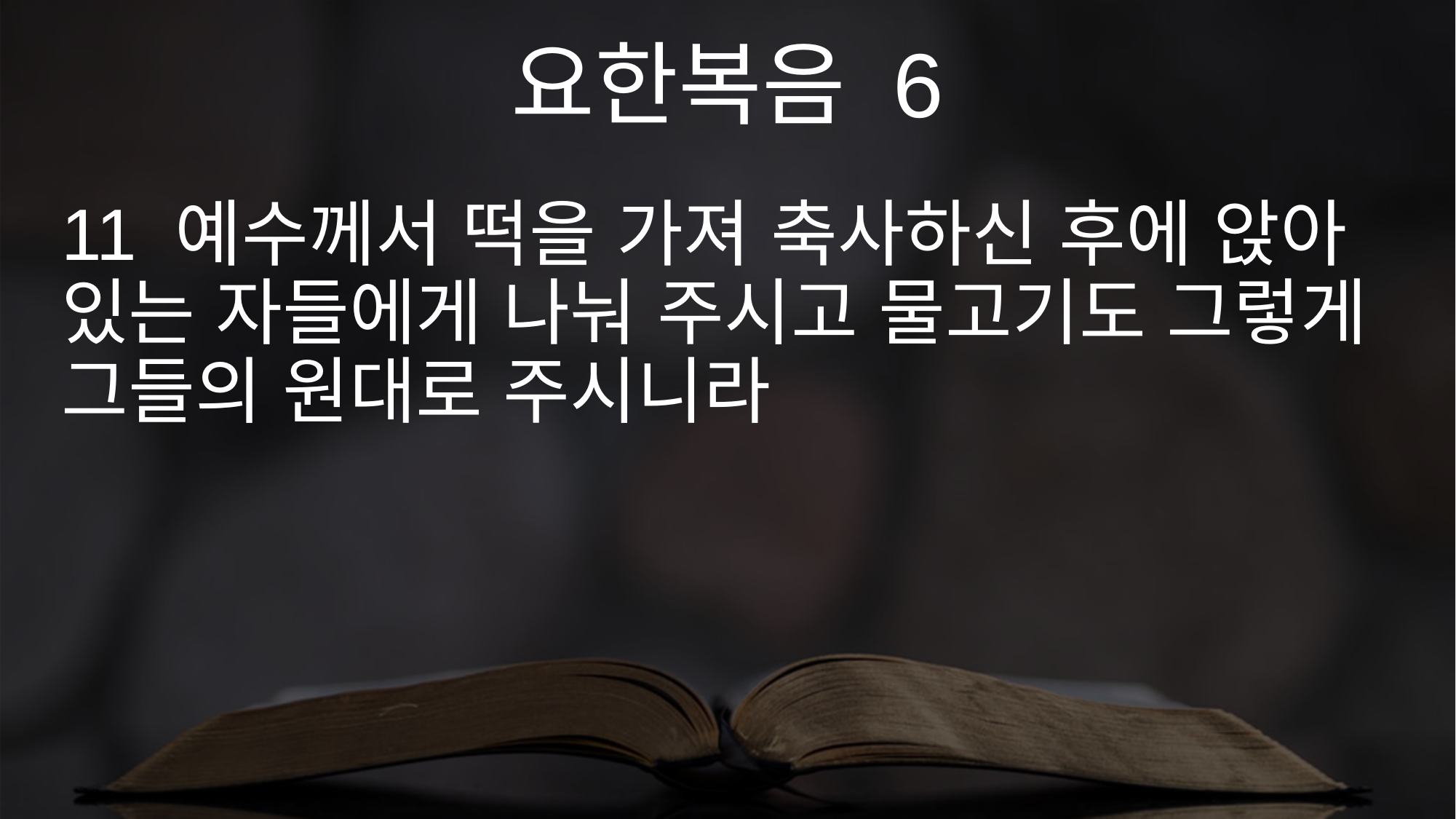

요한복음 6
11 예수께서 떡을 가져 축사하신 후에 앉아 있는 자들에게 나눠 주시고 물고기도 그렇게 그들의 원대로 주시니라